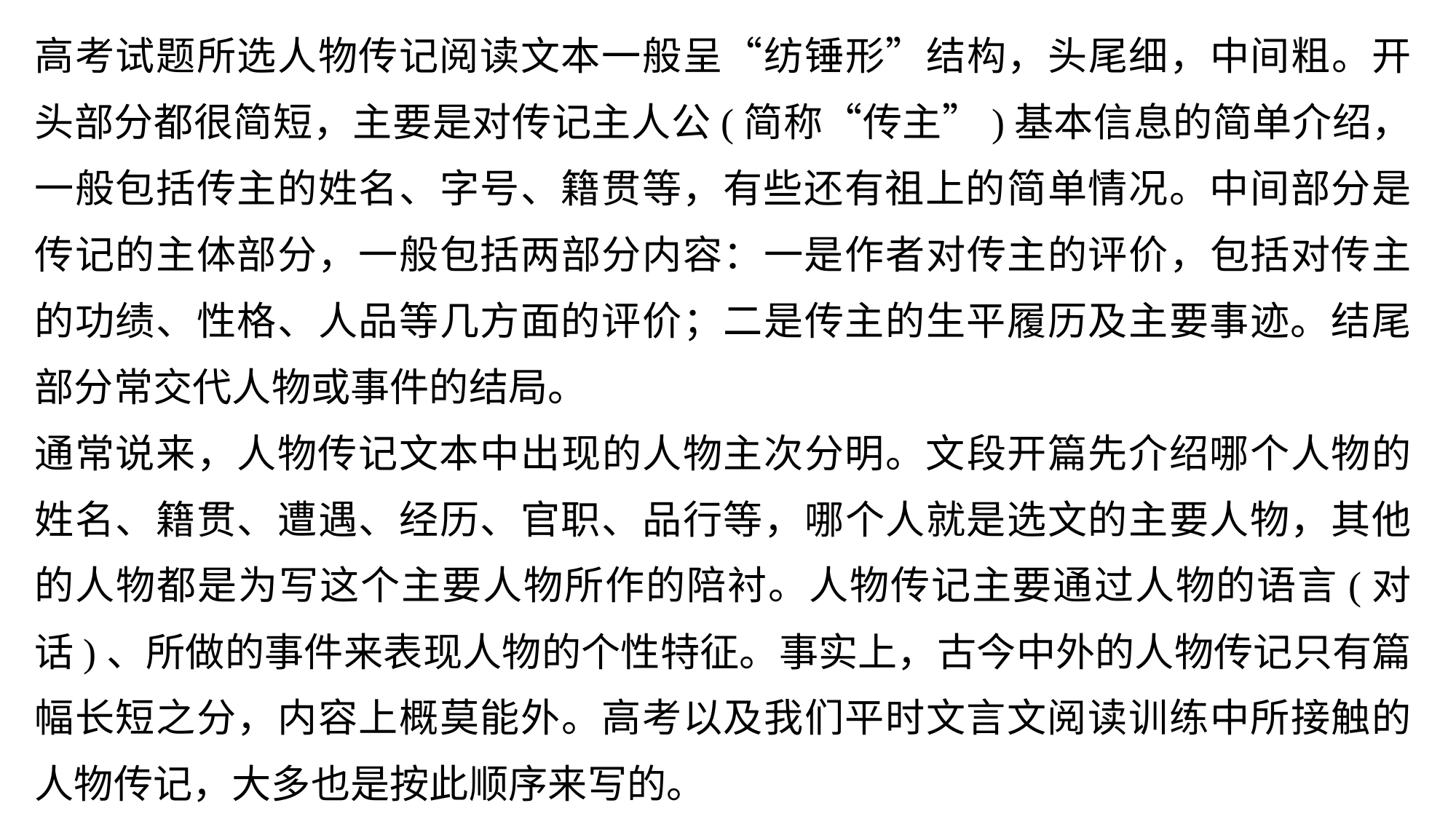

高考试题所选人物传记阅读文本一般呈“纺锤形”结构，头尾细，中间粗。开头部分都很简短，主要是对传记主人公(简称“传主”)基本信息的简单介绍，一般包括传主的姓名、字号、籍贯等，有些还有祖上的简单情况。中间部分是传记的主体部分，一般包括两部分内容：一是作者对传主的评价，包括对传主的功绩、性格、人品等几方面的评价；二是传主的生平履历及主要事迹。结尾部分常交代人物或事件的结局。
通常说来，人物传记文本中出现的人物主次分明。文段开篇先介绍哪个人物的姓名、籍贯、遭遇、经历、官职、品行等，哪个人就是选文的主要人物，其他的人物都是为写这个主要人物所作的陪衬。人物传记主要通过人物的语言(对话)、所做的事件来表现人物的个性特征。事实上，古今中外的人物传记只有篇幅长短之分，内容上概莫能外。高考以及我们平时文言文阅读训练中所接触的人物传记，大多也是按此顺序来写的。